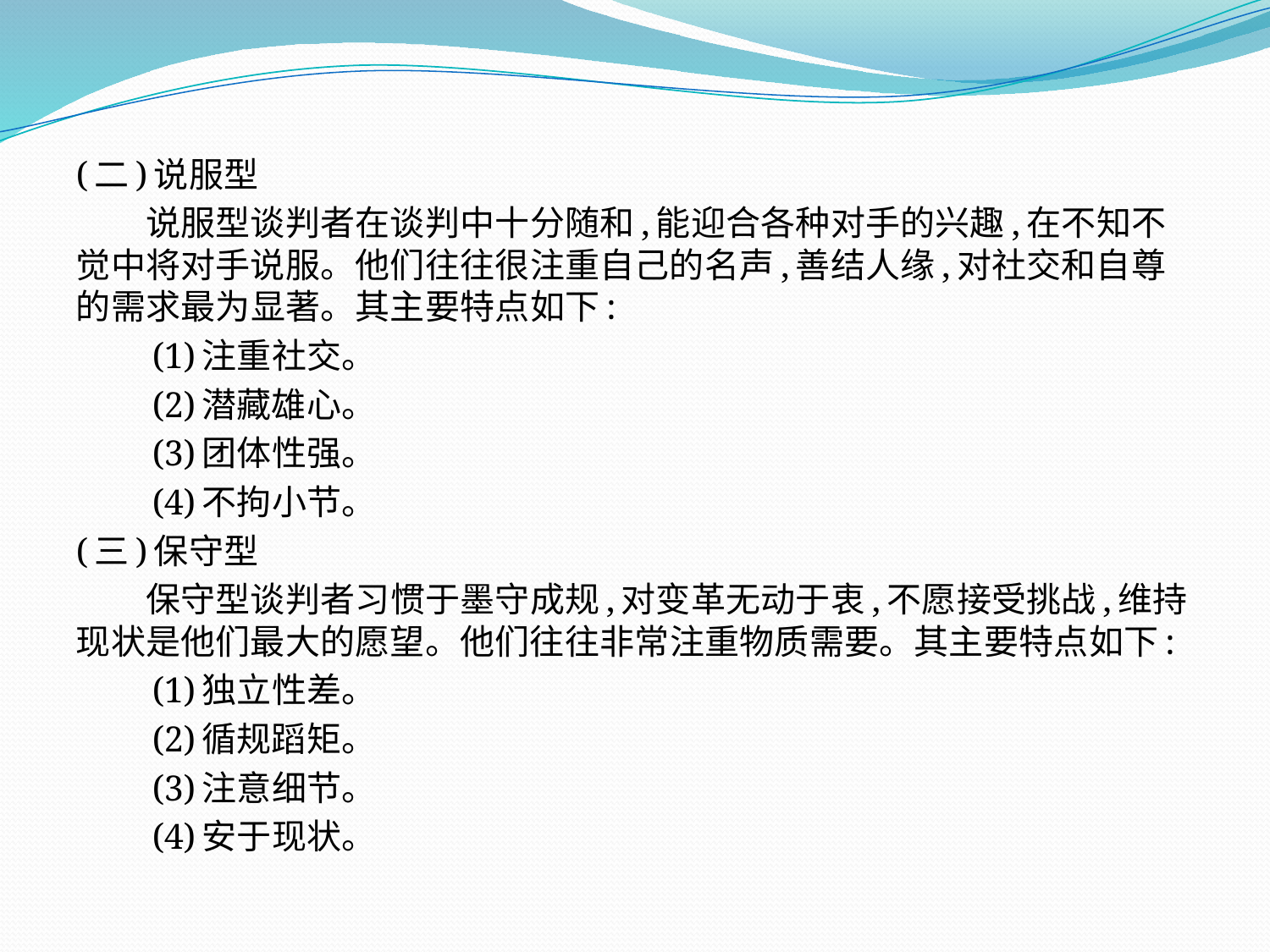

(二)说服型
　　说服型谈判者在谈判中十分随和,能迎合各种对手的兴趣,在不知不觉中将对手说服。他们往往很注重自己的名声,善结人缘,对社交和自尊的需求最为显著。其主要特点如下:
　　(1)注重社交。
　　(2)潜藏雄心。
　　(3)团体性强。
　　(4)不拘小节。
(三)保守型
　　保守型谈判者习惯于墨守成规,对变革无动于衷,不愿接受挑战,维持现状是他们最大的愿望。他们往往非常注重物质需要。其主要特点如下:
　　(1)独立性差。
　　(2)循规蹈矩。
　　(3)注意细节。
　　(4)安于现状。